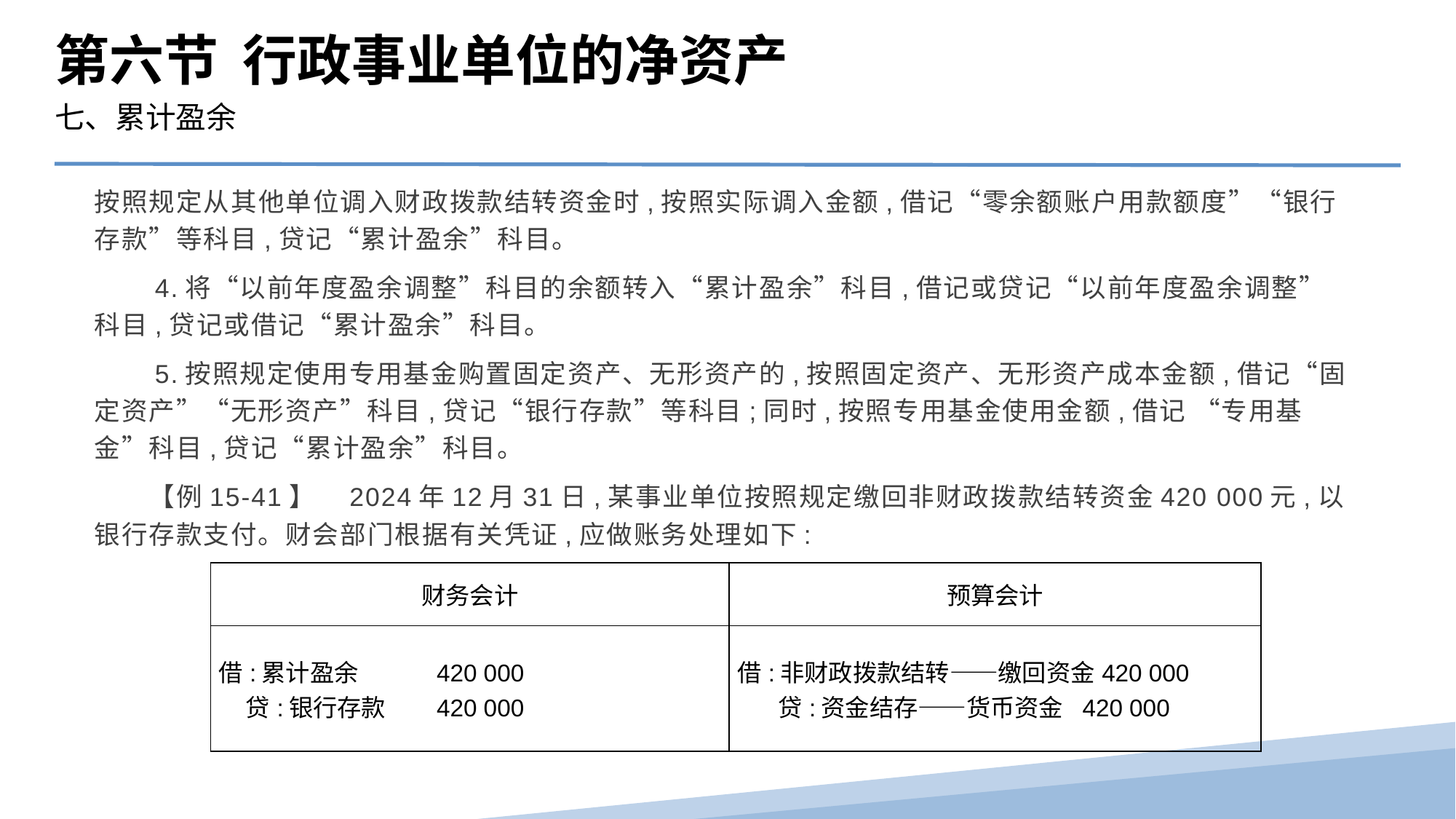

第六节  行政事业单位的净资产
七、累计盈余
按照规定从其他单位调入财政拨款结转资金时,按照实际调入金额,借记“零余额账户用款额度”“银行存款”等科目,贷记“累计盈余”科目。
　　4.将“以前年度盈余调整”科目的余额转入“累计盈余”科目,借记或贷记“以前年度盈余调整”科目,贷记或借记“累计盈余”科目。
　　5.按照规定使用专用基金购置固定资产、无形资产的,按照固定资产、无形资产成本金额,借记“固定资产”“无形资产”科目,贷记“银行存款”等科目;同时,按照专用基金使用金额,借记 “专用基金”科目,贷记“累计盈余”科目。
　　【例15-41】　2024年12月31日,某事业单位按照规定缴回非财政拨款结转资金420 000元,以银行存款支付。财会部门根据有关凭证,应做账务处理如下:
| 财务会计 | 预算会计 |
| --- | --- |
| 借:累计盈余 420 000 贷:银行存款 420 000 | 借:非财政拨款结转——缴回资金420 000 贷:资金结存——货币资金 420 000 |